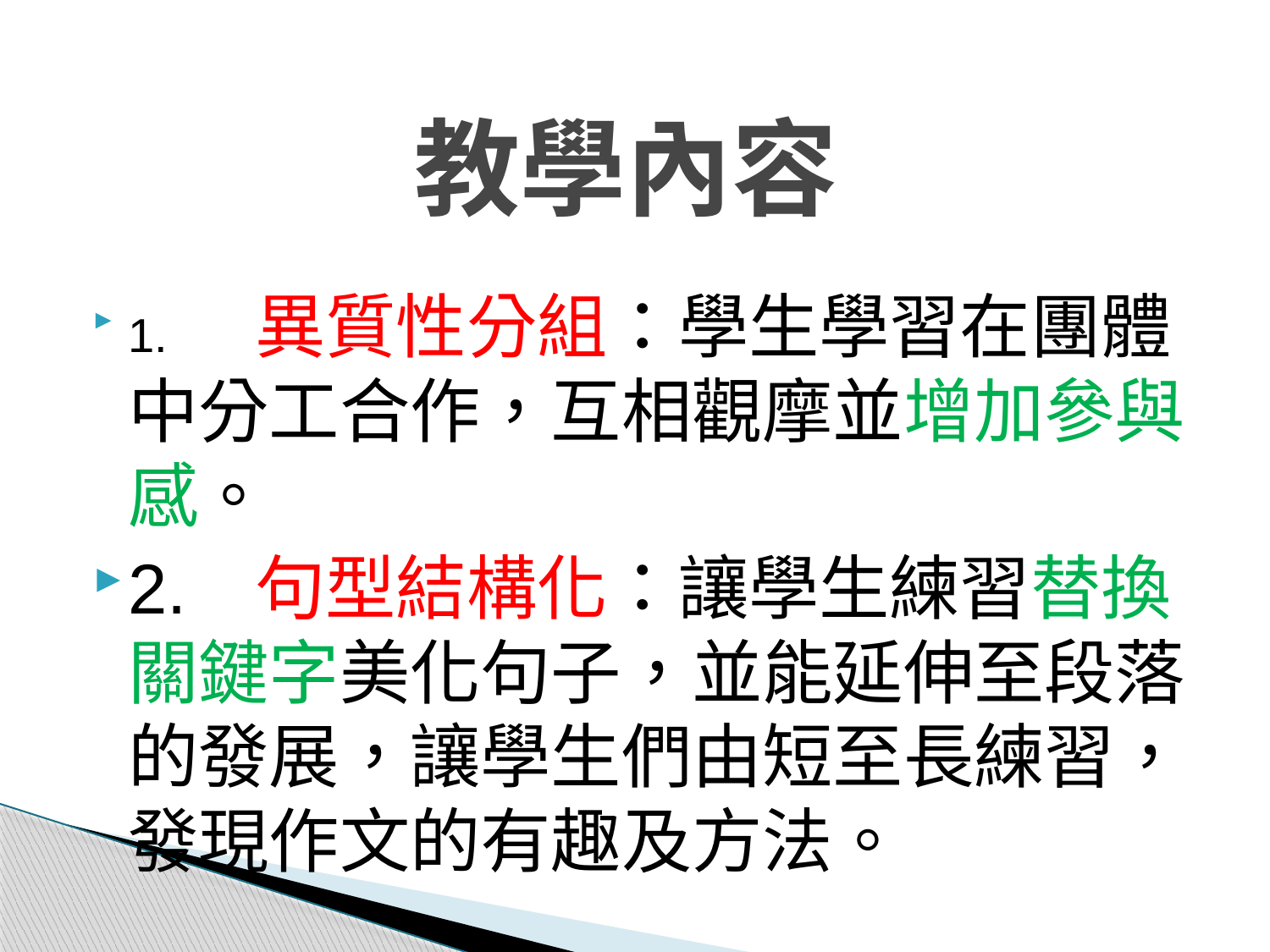

# 教學內容
1.	異質性分組：學生學習在團體中分工合作，互相觀摩並增加參與感。
2.	句型結構化：讓學生練習替換關鍵字美化句子，並能延伸至段落的發展，讓學生們由短至長練習，發現作文的有趣及方法。